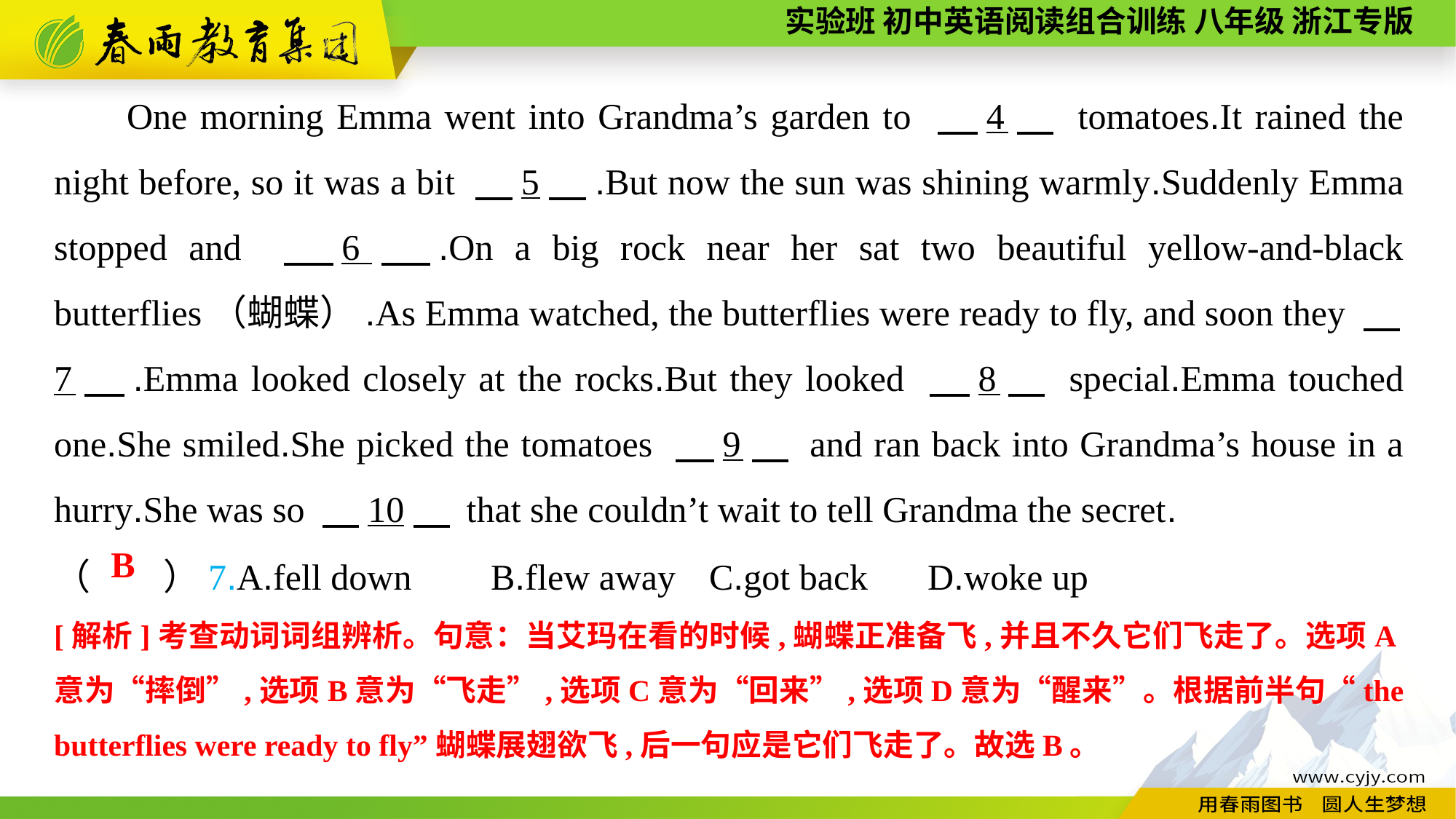

One morning Emma went into Grandma’s garden to 　4　 tomatoes.It rained the night before, so it was a bit 　5　.But now the sun was shining warmly.Suddenly Emma stopped and 　6　.On a big rock near her sat two beautiful yellow-and-black butterflies（蝴蝶）.As Emma watched, the butterflies were ready to fly, and soon they 　7　.Emma looked closely at the rocks.But they looked 　8　 special.Emma touched one.She smiled.She picked the tomatoes 　9　 and ran back into Grandma’s house in a hurry.She was so 　10　 that she couldn’t wait to tell Grandma the secret.
（　　）7.A.fell down	B.flew away	C.got back	D.woke up
B
[解析]考查动词词组辨析。句意：当艾玛在看的时候,蝴蝶正准备飞,并且不久它们飞走了。选项A意为“摔倒”,选项B意为“飞走”,选项C意为“回来”,选项D意为“醒来”。根据前半句“the butterflies were ready to fly”蝴蝶展翅欲飞,后一句应是它们飞走了。故选B。